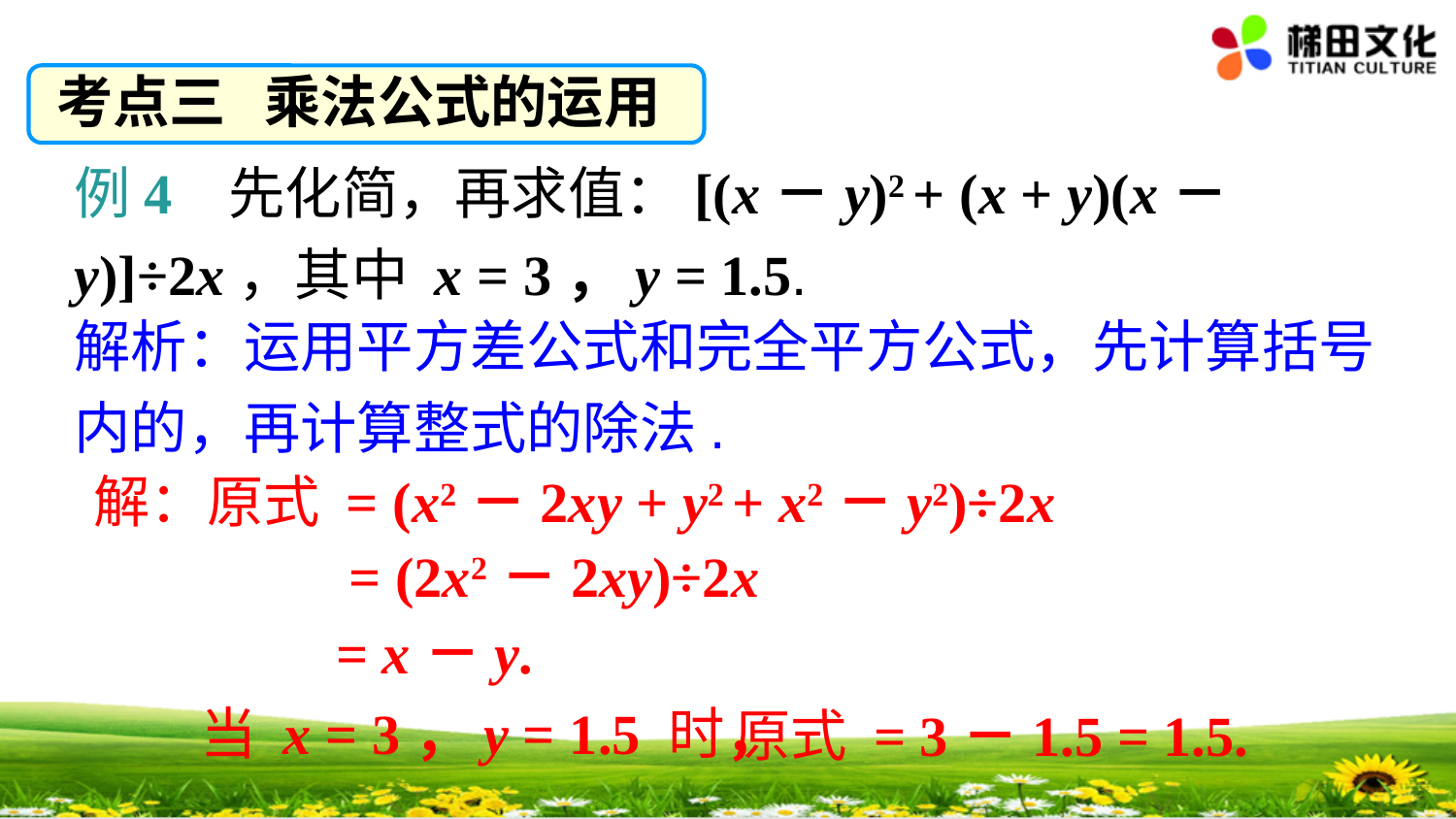

考点三   乘法公式的运用
例4   先化简，再求值：[(x－y)2 + (x + y)(x－y)]÷2x，其中 x = 3，y = 1.5.
解析：运用平方差公式和完全平方公式，先计算括号内的，再计算整式的除法.
解：原式 = (x2－2xy + y2 + x2－y2)÷2x
= (2x2－2xy)÷2x
= x－y.
当 x = 3，y = 1.5 时，
原式 = 3－1.5 = 1.5.